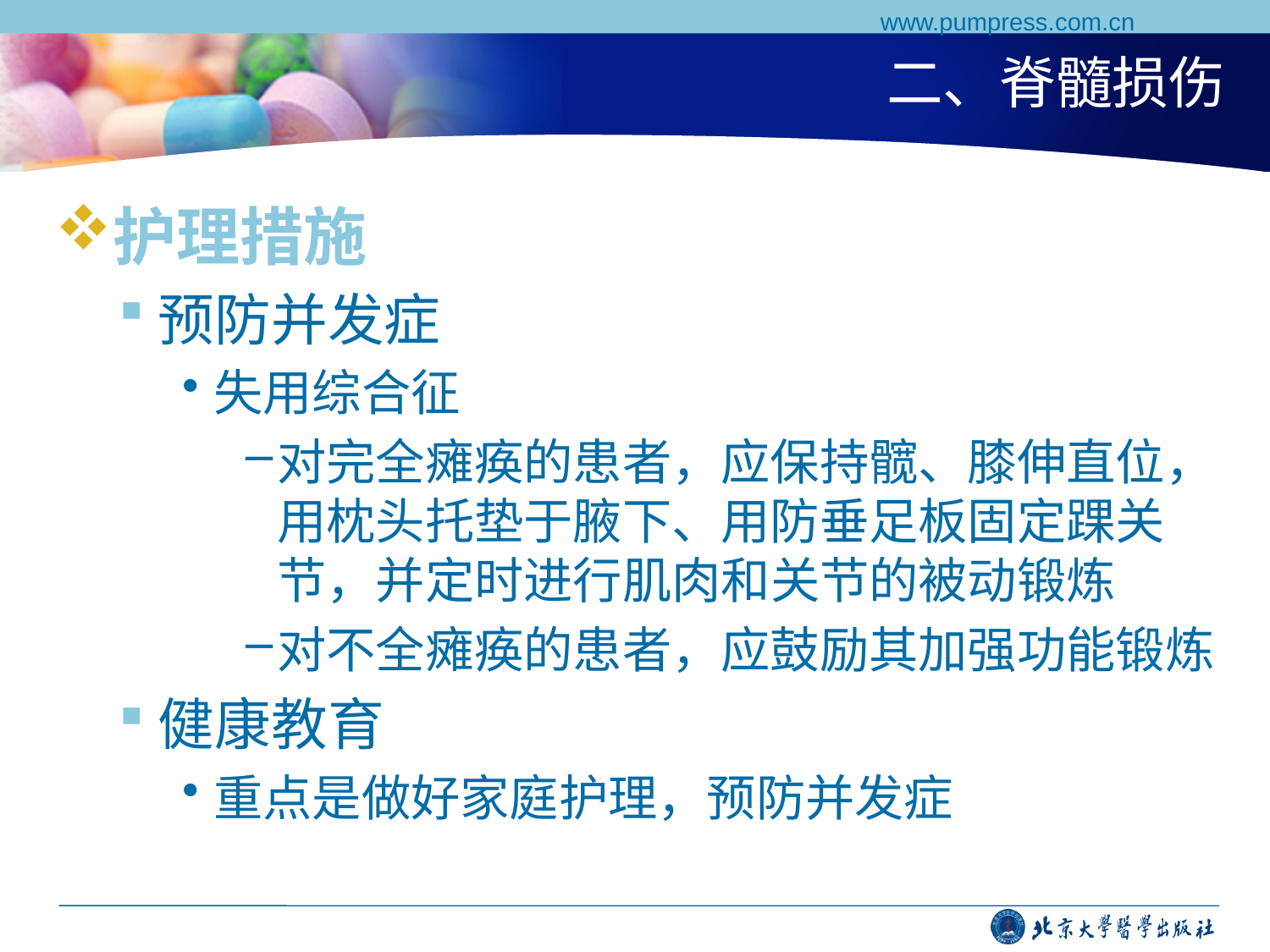

www.pumpress.com.cn
# 二、脊髓损伤
护理措施
预防并发症
失用综合征
对完全瘫痪的患者，应保持髋、膝伸直位，用枕头托垫于腋下、用防垂足板固定踝关节，并定时进行肌肉和关节的被动锻炼
对不全瘫痪的患者，应鼓励其加强功能锻炼
健康教育
重点是做好家庭护理，预防并发症